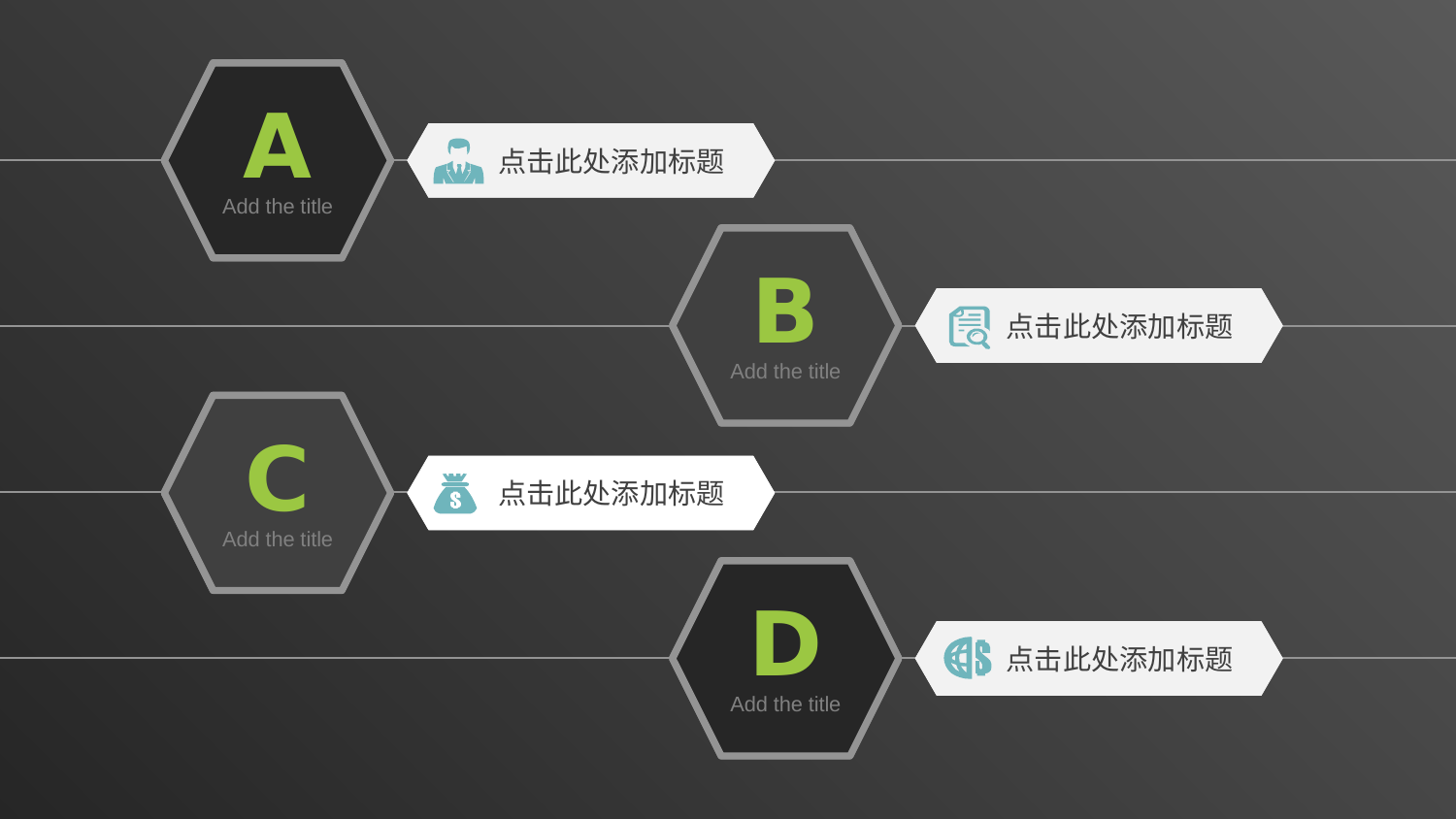

点击此处添加标题

点击此处添加标题

A
Add the title

点击此处添加标题

B
Add the title

点击此处添加标题

C
Add the title

点击此处添加标题

D
Add the title
A
Add the title

点击此处添加标题

B
Add the title

点击此处添加标题

C
Add the title

点击此处添加标题

D
Add the title